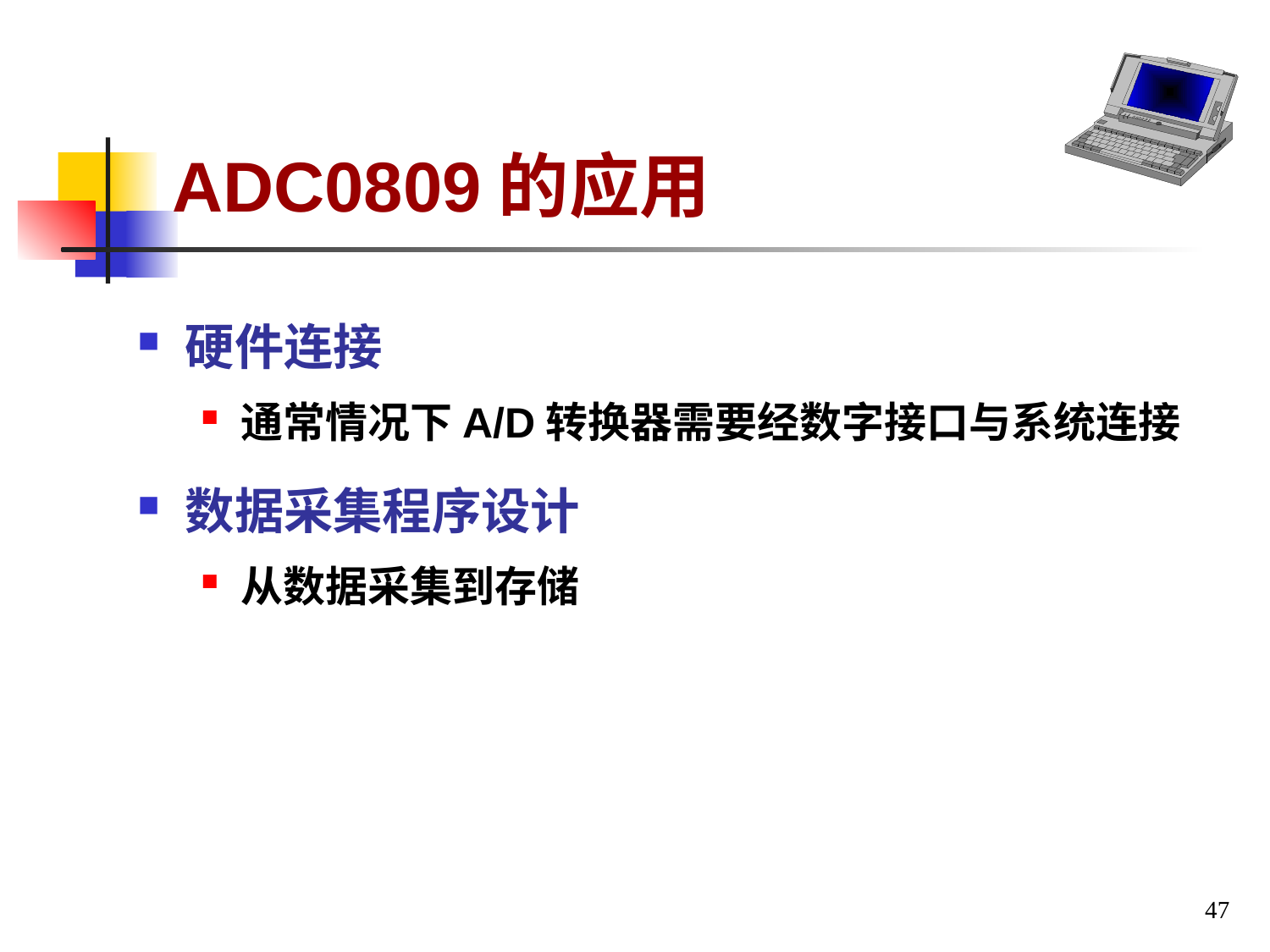

# ADC0809的应用
硬件连接
通常情况下A/D转换器需要经数字接口与系统连接
数据采集程序设计
从数据采集到存储
47